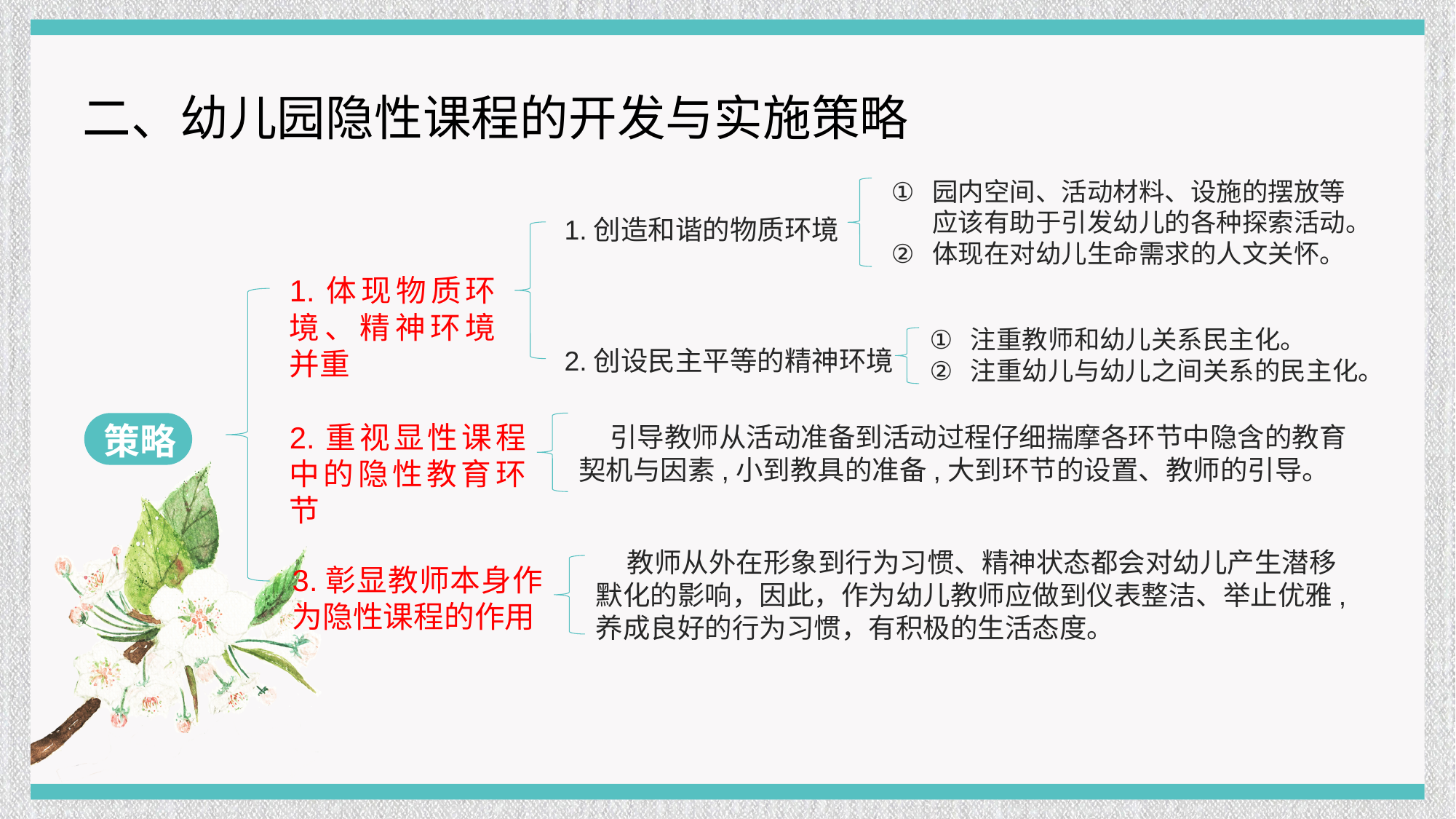

二、幼儿园隐性课程的开发与实施策略
园内空间、活动材料、设施的摆放等应该有助于引发幼儿的各种探索活动。
体现在对幼儿生命需求的人文关怀。
1.创造和谐的物质环境

2.创设民主平等的精神环境
1.体现物质环境、精神环境并重

3.彰显教师本身作为隐性课程的作用

策略
2.重视显性课程中的隐性教育环节

注重教师和幼儿关系民主化。
注重幼儿与幼儿之间关系的民主化。

    引导教师从活动准备到活动过程仔细揣摩各环节中隐含的教育契机与因素,小到教具的准备,大到环节的设置、教师的引导。
    教师从外在形象到行为习惯、精神状态都会对幼儿产生潜移默化的影响，因此，作为幼儿教师应做到仪表整洁、举止优雅,养成良好的行为习惯，有积极的生活态度。